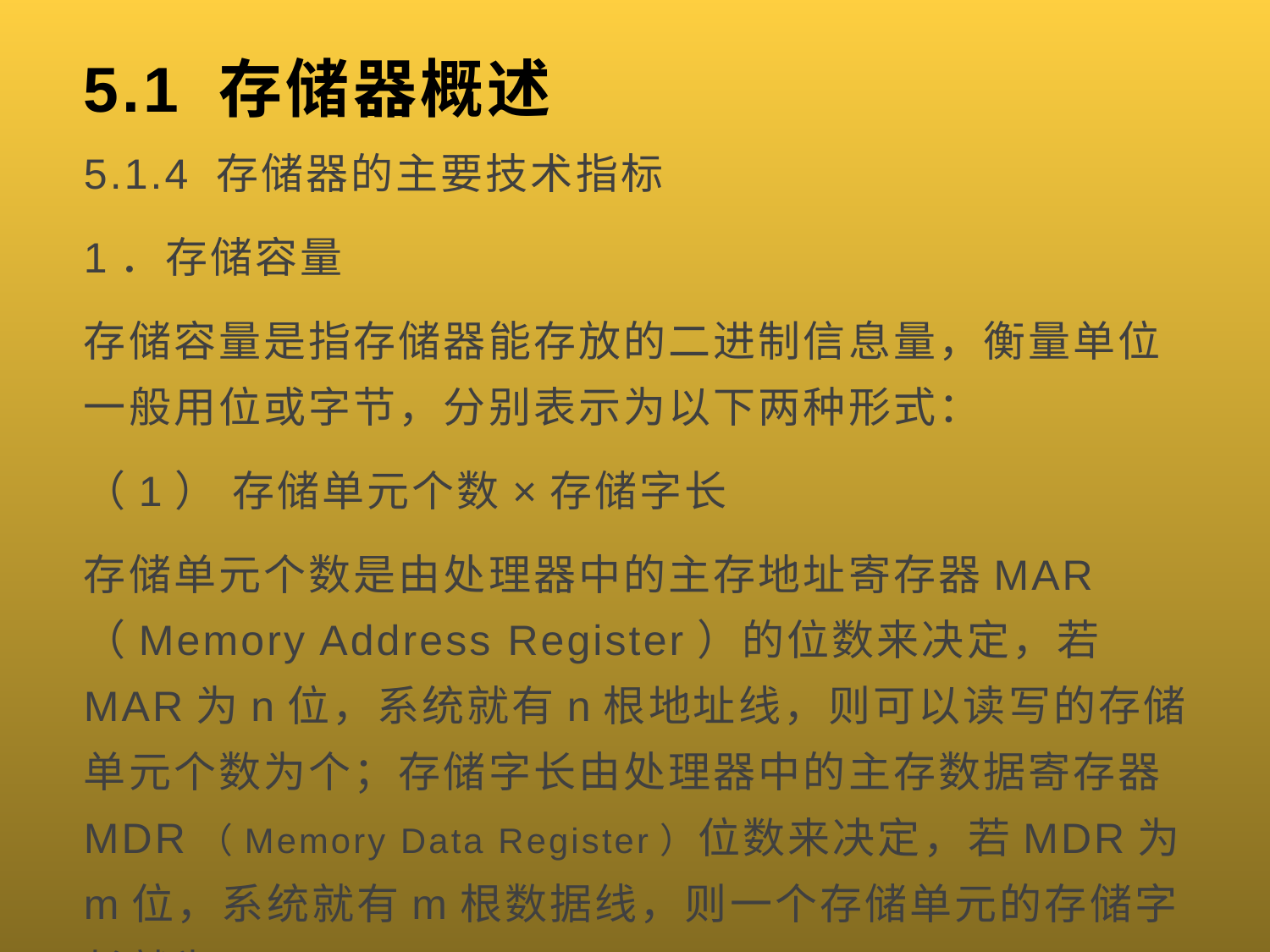

# 5.1 存储器概述
5.1.4 存储器的主要技术指标
1．存储容量
存储容量是指存储器能存放的二进制信息量，衡量单位一般用位或字节，分别表示为以下两种形式：
（1） 存储单元个数×存储字长
存储单元个数是由处理器中的主存地址寄存器MAR（Memory Address Register）的位数来决定，若MAR为n位，系统就有n根地址线，则可以读写的存储单元个数为个；存储字长由处理器中的主存数据寄存器MDR（Memory Data Register）位数来决定，若MDR为m位，系统就有m根数据线，则一个存储单元的存储字长就为